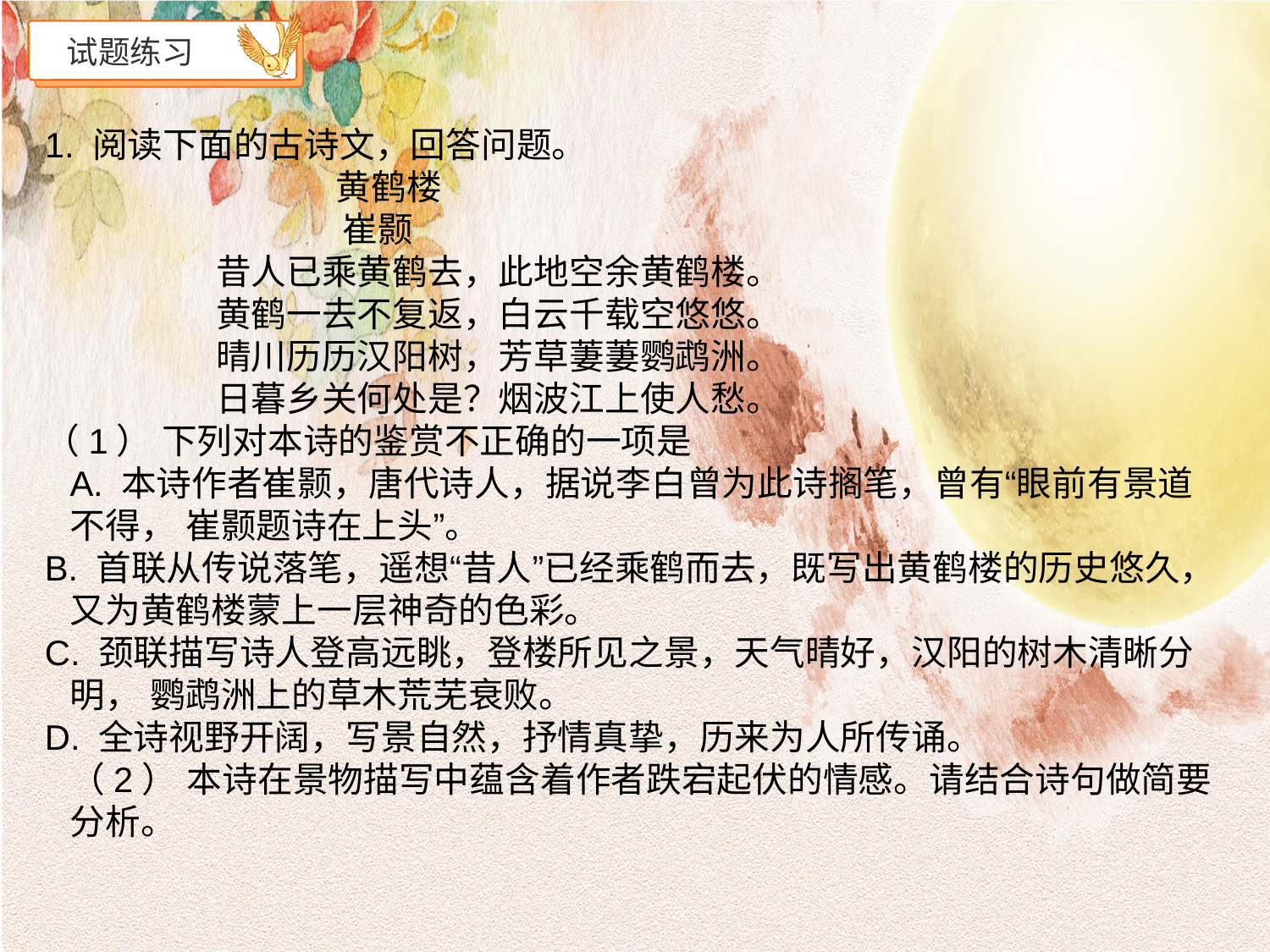

# 试题练习
1. 阅读下面的古诗文，回答问题。
                             黄鹤楼
                            崔颢
               昔人已乘黄鹤去，此地空余黄鹤楼。
               黄鹤一去不复返，白云千载空悠悠。
               晴川历历汉阳树，芳草萋萋鹦鹉洲。
               日暮乡关何处是？烟波江上使人愁。
（1） 下列对本诗的鉴赏不正确的一项是
A. 本诗作者崔颢，唐代诗人，据说李白曾为此诗搁笔，曾有“眼前有景道不得， 崔颢题诗在上头”。
B. 首联从传说落笔，遥想“昔人”已经乘鹤而去，既写出黄鹤楼的历史悠久， 又为黄鹤楼蒙上一层神奇的色彩。
C. 颈联描写诗人登高远眺，登楼所见之景，天气晴好，汉阳的树木清晰分明， 鹦鹉洲上的草木荒芜衰败。
D. 全诗视野开阔，写景自然，抒情真挚，历来为人所传诵。
（2） 本诗在景物描写中蕴含着作者跌宕起伏的情感。请结合诗句做简要分析。